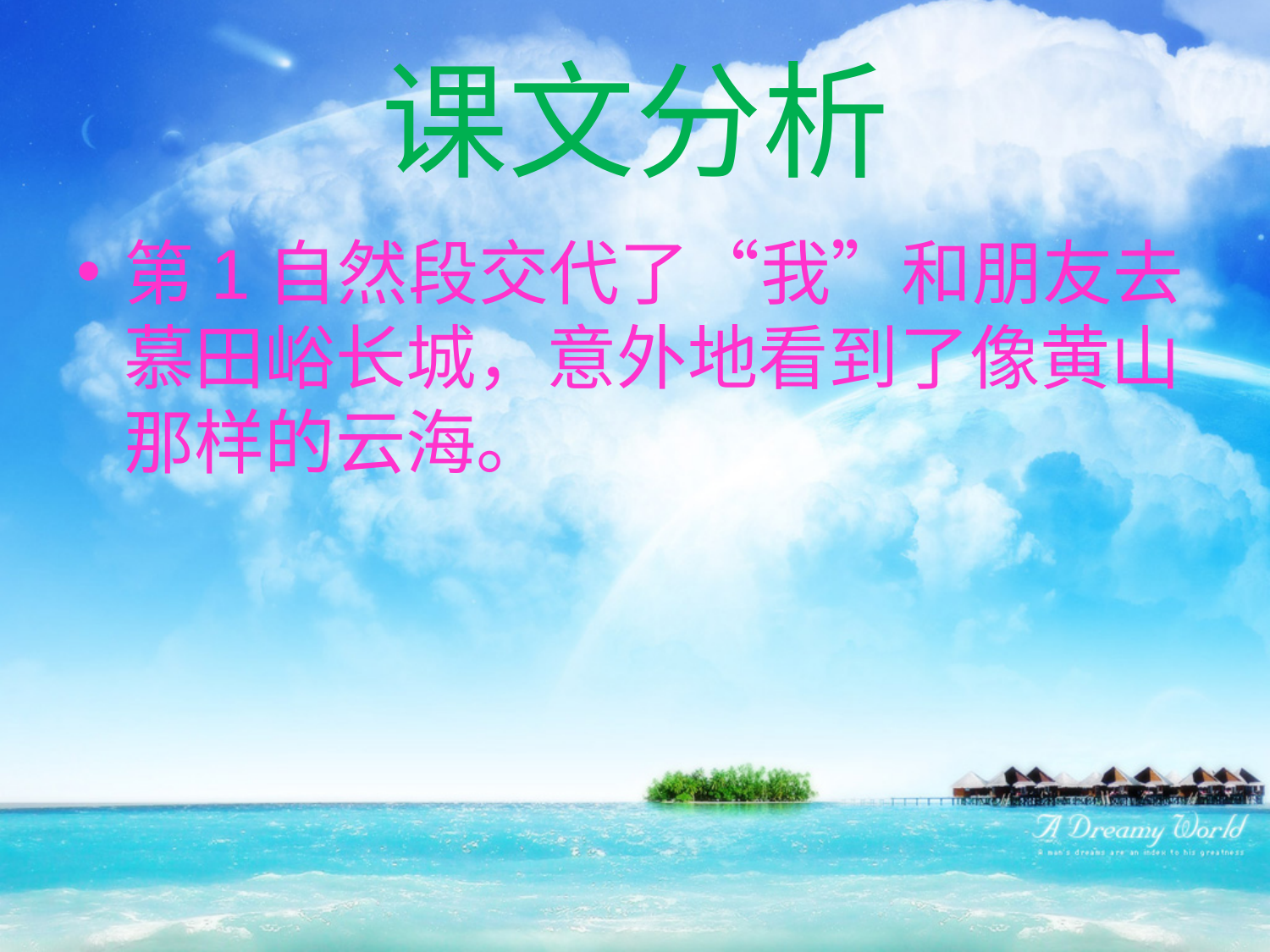

# 课文分析
第1自然段交代了“我”和朋友去慕田峪长城，意外地看到了像黄山那样的云海。